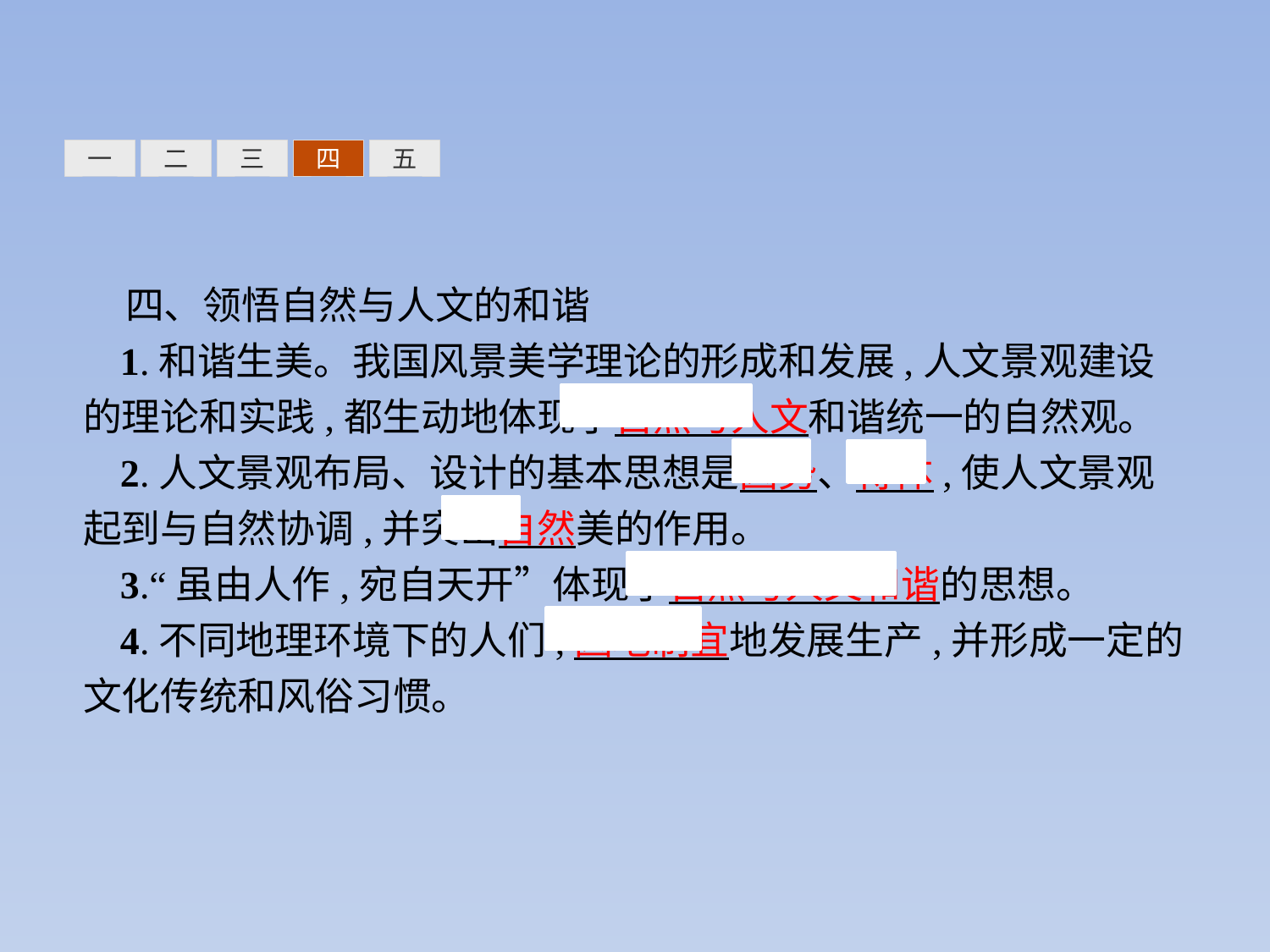

三
四
五
一
二
四、领悟自然与人文的和谐
1.和谐生美。我国风景美学理论的形成和发展,人文景观建设的理论和实践,都生动地体现了自然与人文和谐统一的自然观。
2.人文景观布局、设计的基本思想是因势、得体,使人文景观起到与自然协调,并突出自然美的作用。
3.“虽由人作,宛自天开”体现了自然与人文和谐的思想。
4.不同地理环境下的人们,因地制宜地发展生产,并形成一定的文化传统和风俗习惯。